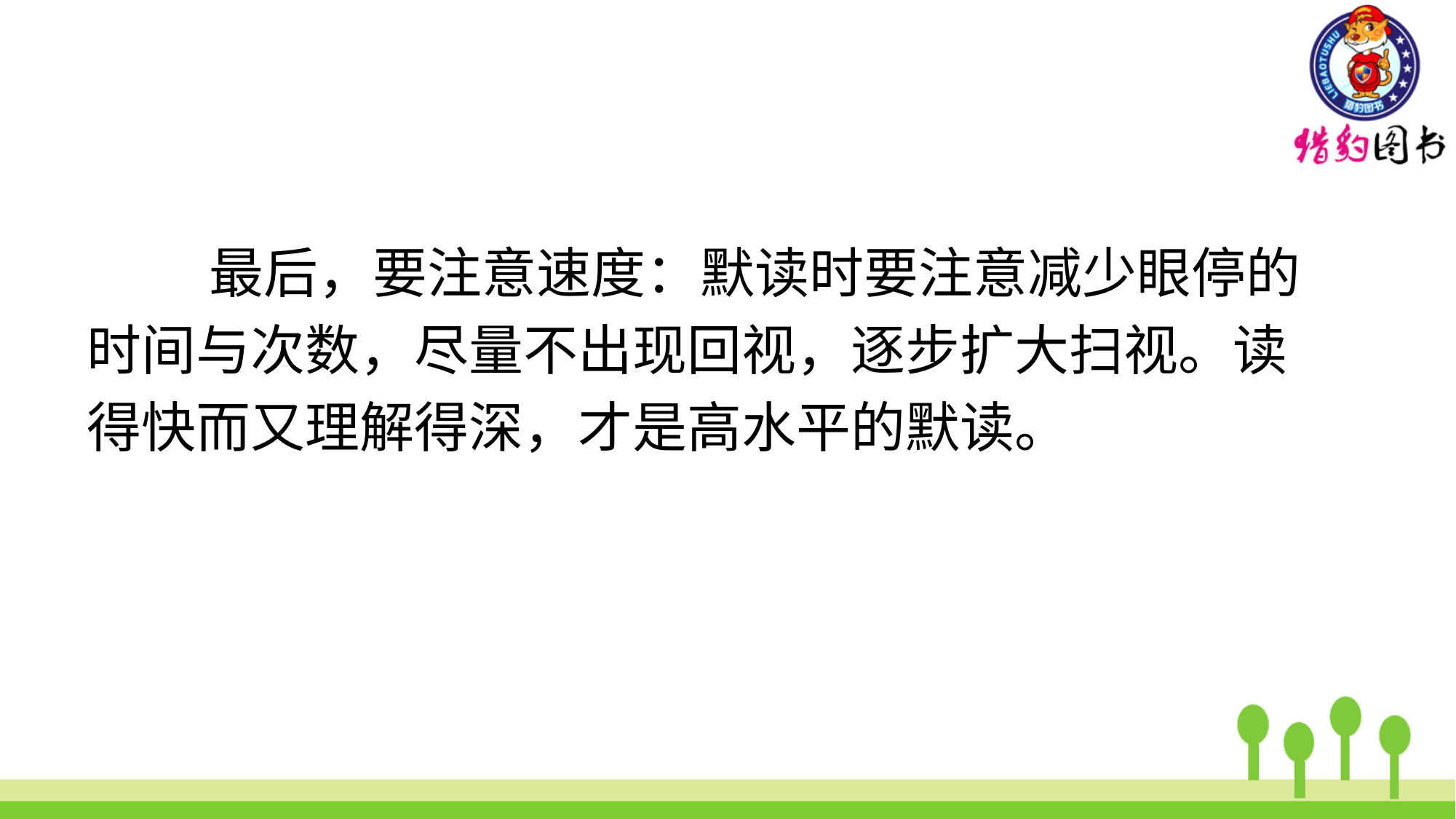

最后，要注意速度：默读时要注意减少眼停的时间与次数，尽量不出现回视，逐步扩大扫视。读得快而又理解得深，才是高水平的默读。